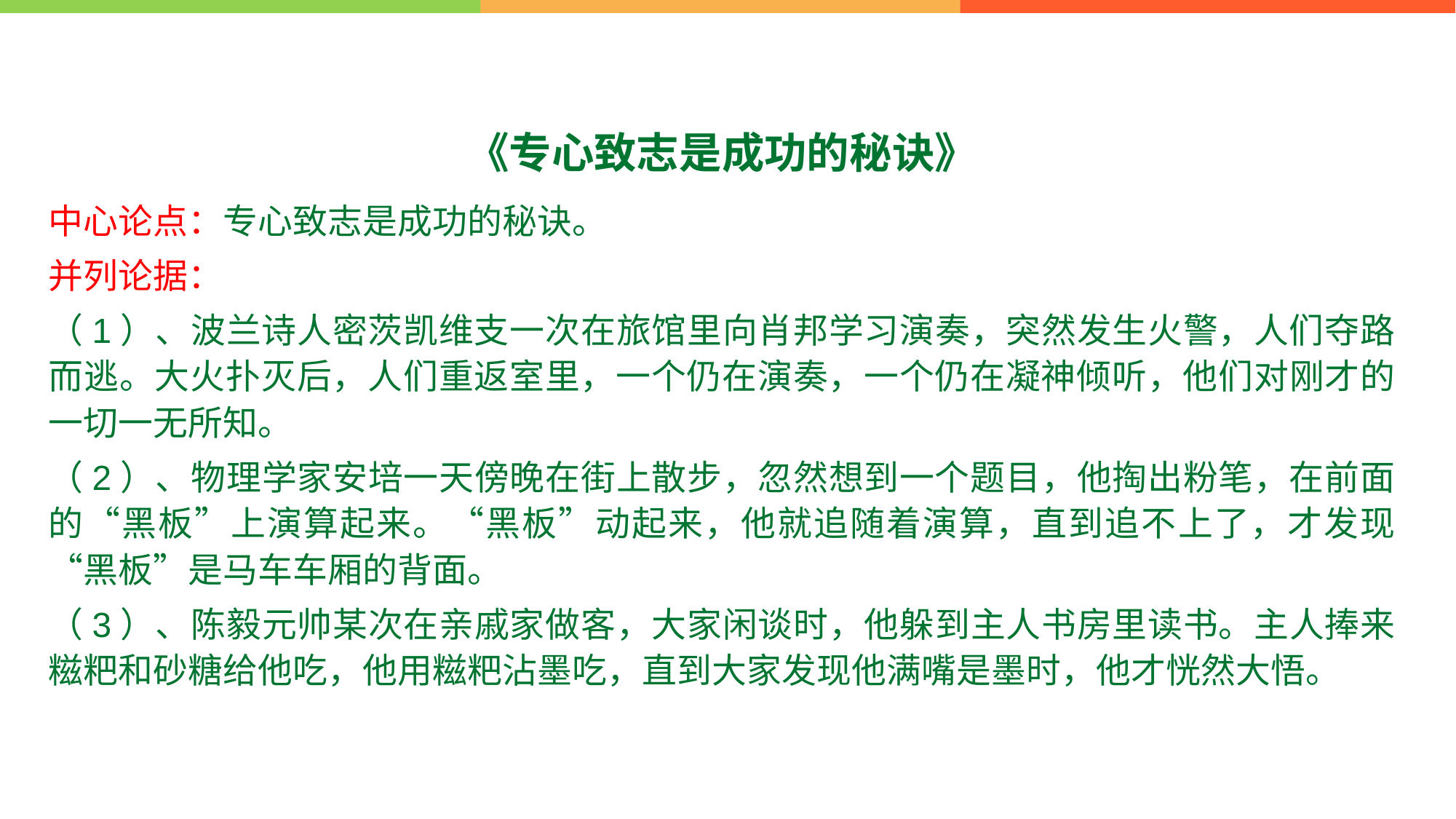

《专心致志是成功的秘诀》
中心论点：专心致志是成功的秘诀。
并列论据：
（1）、波兰诗人密茨凯维支一次在旅馆里向肖邦学习演奏，突然发生火警，人们夺路而逃。大火扑灭后，人们重返室里，一个仍在演奏，一个仍在凝神倾听，他们对刚才的一切一无所知。
（2）、物理学家安培一天傍晚在街上散步，忽然想到一个题目，他掏出粉笔，在前面的“黑板”上演算起来。“黑板”动起来，他就追随着演算，直到追不上了，才发现“黑板”是马车车厢的背面。
（3）、陈毅元帅某次在亲戚家做客，大家闲谈时，他躲到主人书房里读书。主人捧来糍粑和砂糖给他吃，他用糍粑沾墨吃，直到大家发现他满嘴是墨时，他才恍然大悟。